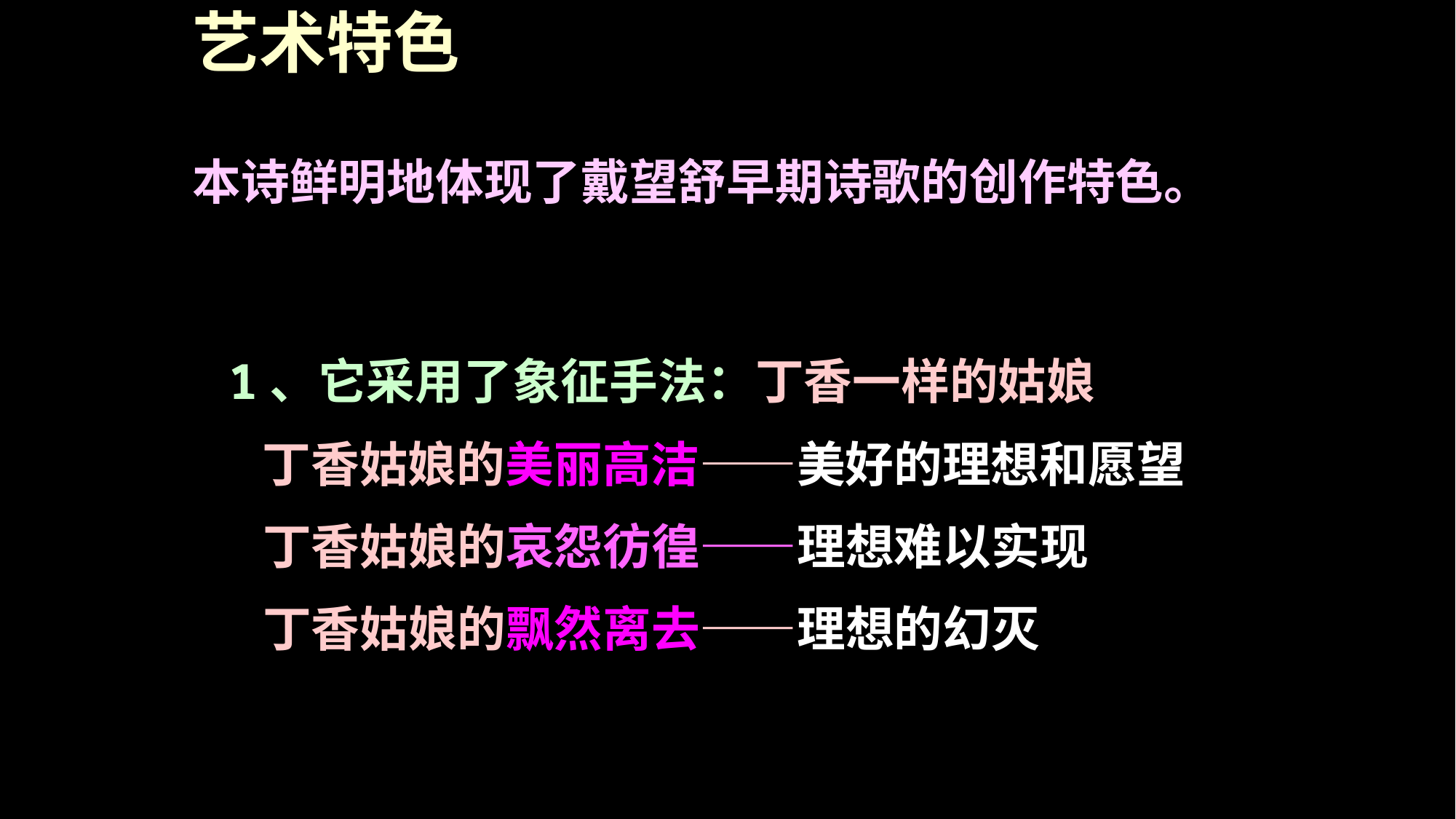

# 艺术特色
本诗鲜明地体现了戴望舒早期诗歌的创作特色。
1、它采用了象征手法：丁香一样的姑娘
  丁香姑娘的美丽高洁——美好的理想和愿望
  丁香姑娘的哀怨彷徨——理想难以实现
  丁香姑娘的飘然离去——理想的幻灭